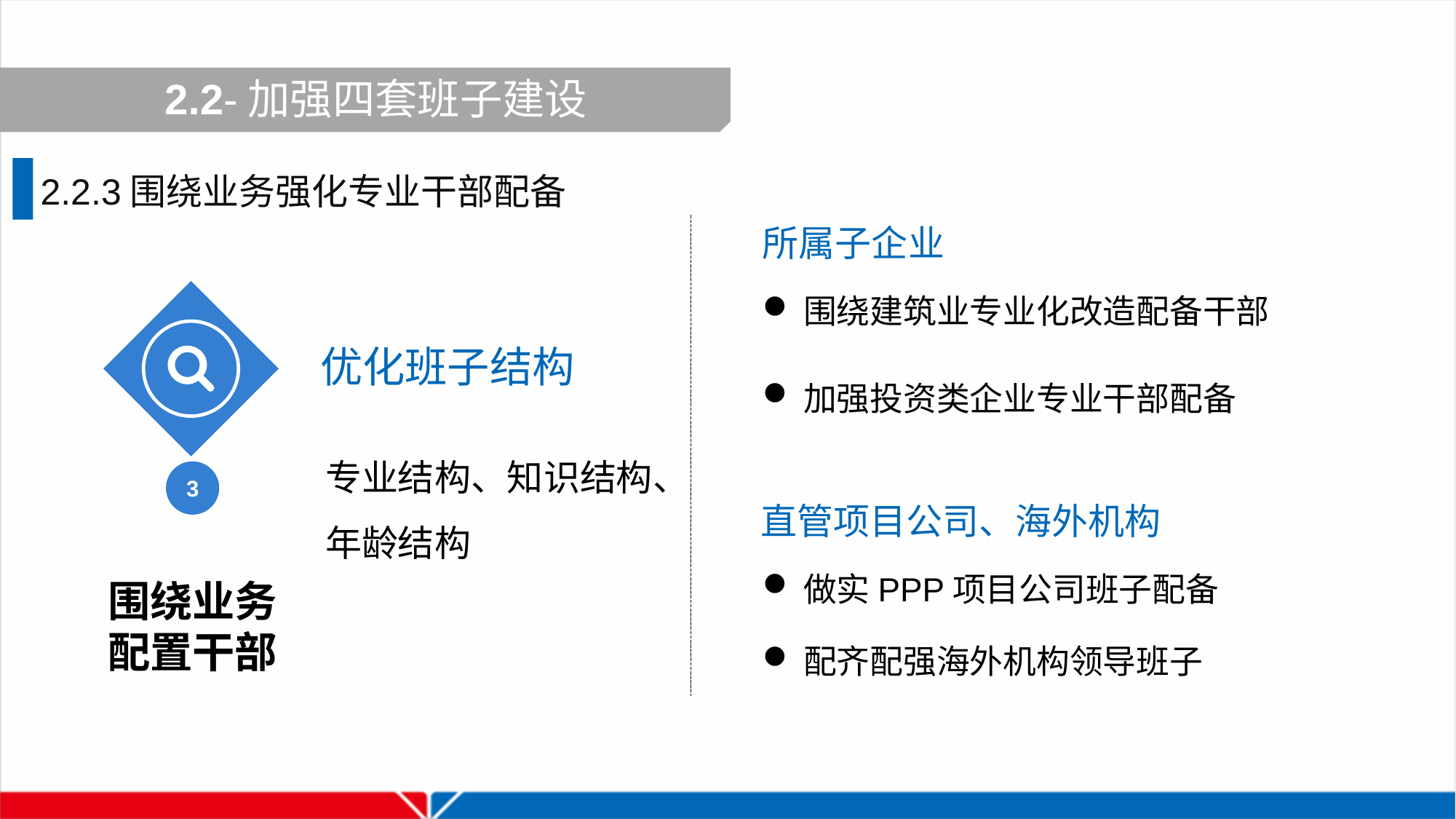

2.2-加强四套班子建设

2.2.3围绕业务强化专业干部配备
所属子企业

3
围绕建筑业专业化改造配备干部
优化班子结构
加强投资类企业专业干部配备
专业结构、知识结构、年龄结构
直管项目公司、海外机构
做实PPP项目公司班子配备
围绕业务
配置干部
配齐配强海外机构领导班子